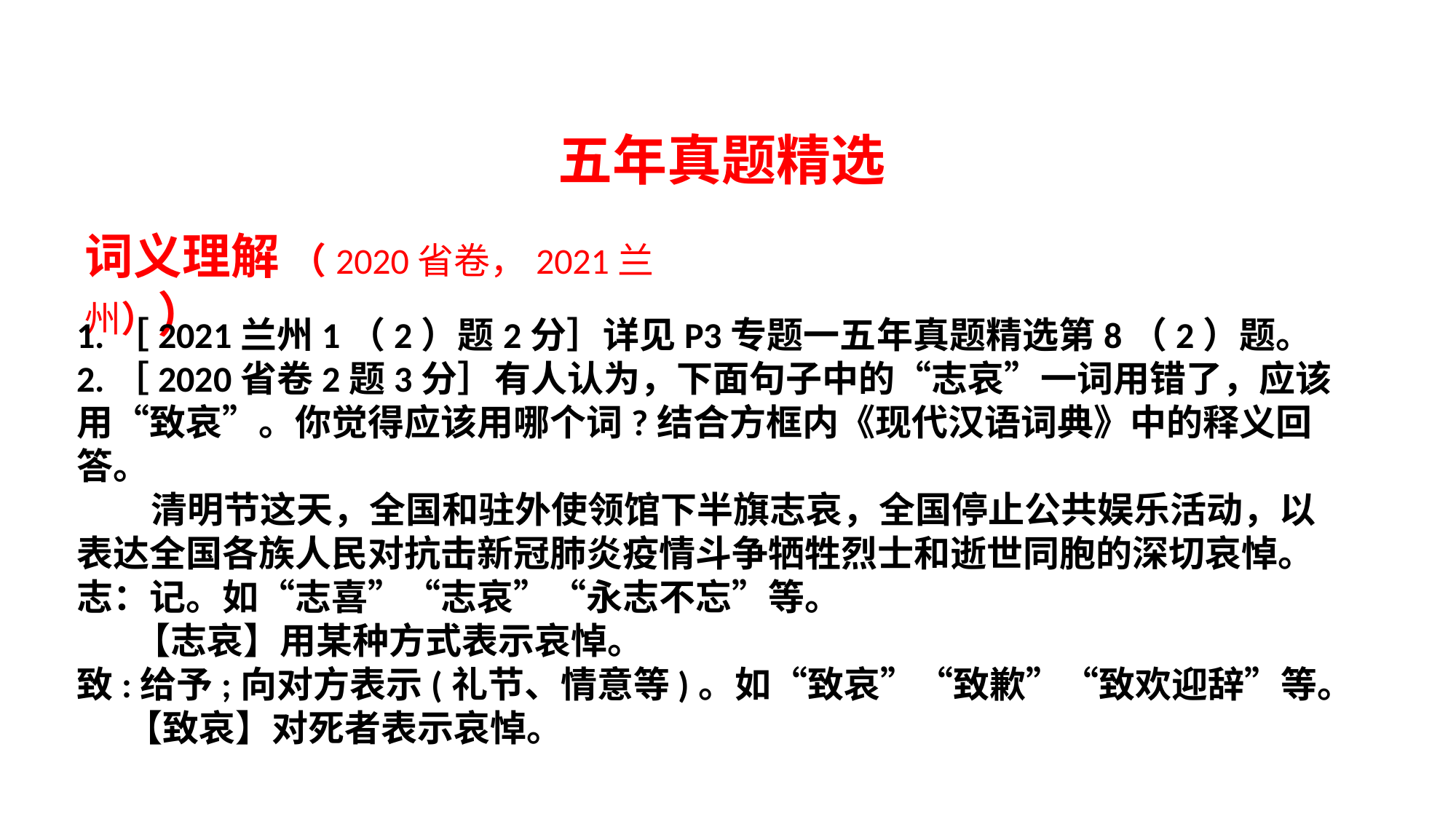

五年真题精选
词义理解 （2020省卷，2021兰州））
1.［2021兰州1（2）题2分］详见P3专题一五年真题精选第8（2）题。
2.［2020省卷2题3分］有人认为，下面句子中的“志哀”一词用错了，应该用“致哀”。你觉得应该用哪个词?结合方框内《现代汉语词典》中的释义回答。
        清明节这天，全国和驻外使领馆下半旗志哀，全国停止公共娱乐活动，以表达全国各族人民对抗击新冠肺炎疫情斗争牺牲烈士和逝世同胞的深切哀悼。
志：记。如“志喜”“志哀”“永志不忘”等。
      【志哀】用某种方式表示哀悼。
致:给予;向对方表示(礼节、情意等)。如“致哀”“致歉”“致欢迎辞”等。
     【致哀】对死者表示哀悼。